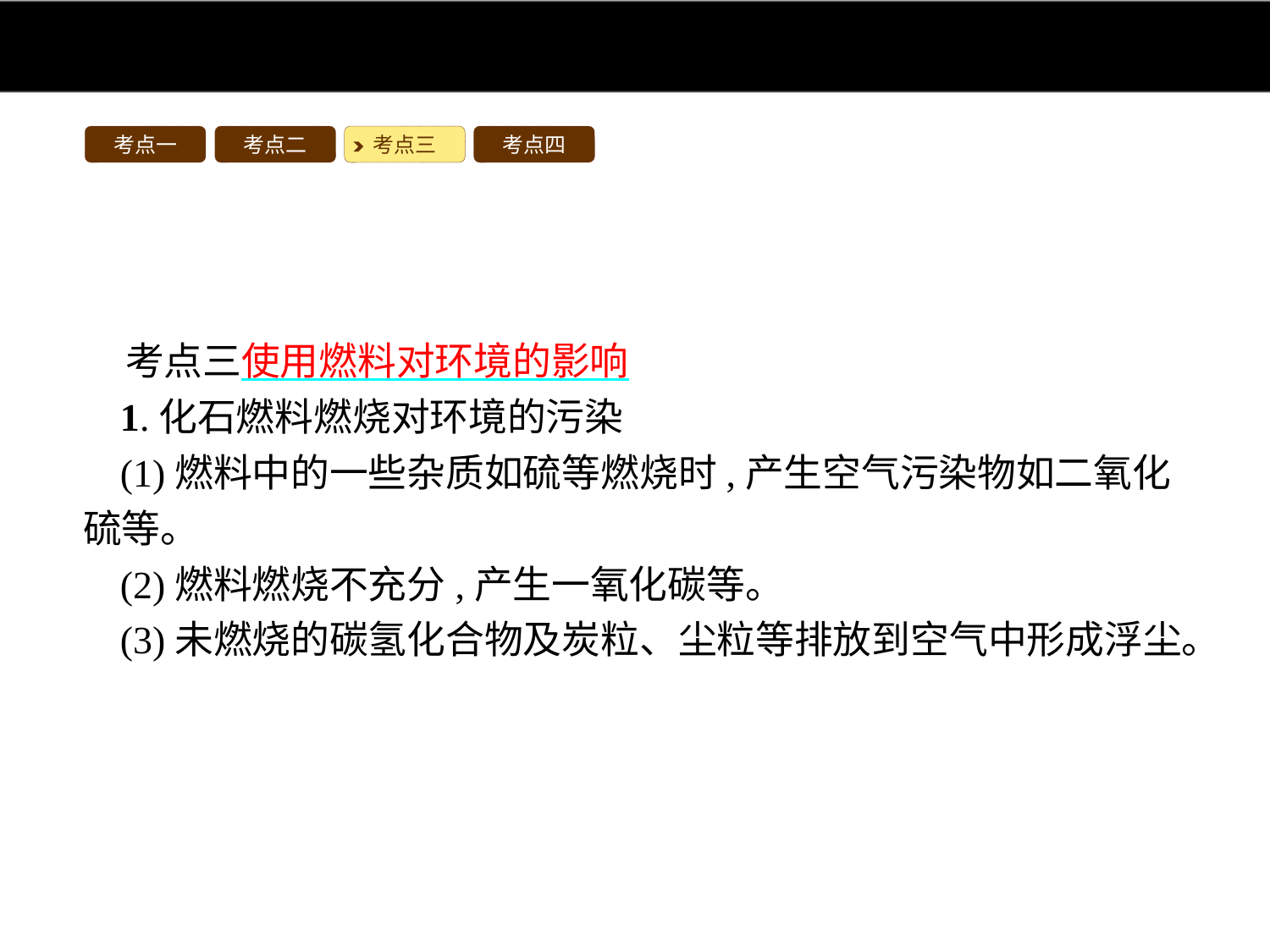

考点一
考点二
考点三
考点四

考点三使用燃料对环境的影响
1.化石燃料燃烧对环境的污染
(1)燃料中的一些杂质如硫等燃烧时,产生空气污染物如二氧化硫等。
(2)燃料燃烧不充分,产生一氧化碳等。
(3)未燃烧的碳氢化合物及炭粒、尘粒等排放到空气中形成浮尘。